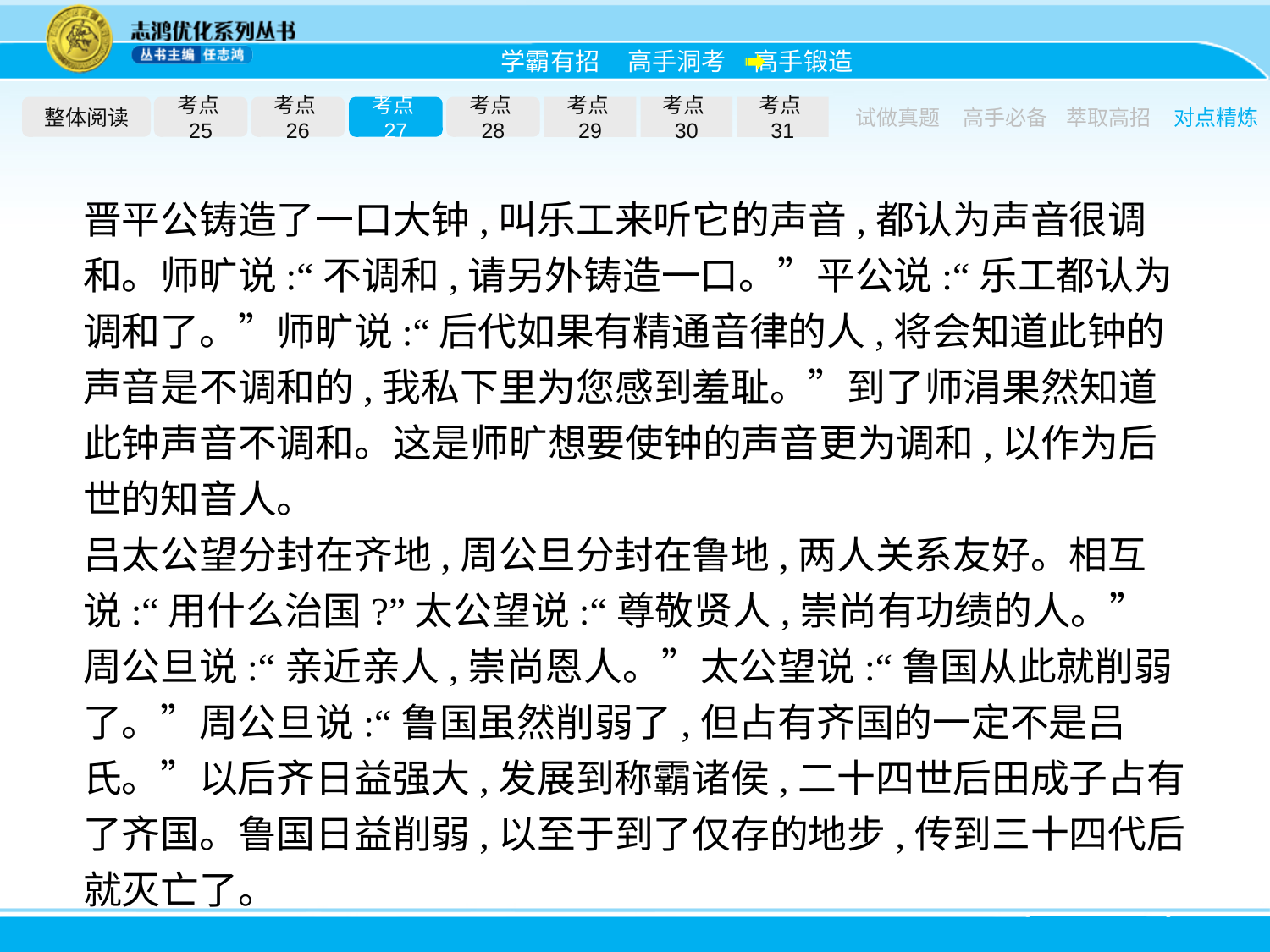

整体阅读
考点25
考点26
考点27
考点28
考点29
考点30
考点31
试做真题
高手必备
萃取高招
对点精炼
晋平公铸造了一口大钟,叫乐工来听它的声音,都认为声音很调和。师旷说:“不调和,请另外铸造一口。”平公说:“乐工都认为调和了。”师旷说:“后代如果有精通音律的人,将会知道此钟的声音是不调和的,我私下里为您感到羞耻。”到了师涓果然知道此钟声音不调和。这是师旷想要使钟的声音更为调和,以作为后世的知音人。
吕太公望分封在齐地,周公旦分封在鲁地,两人关系友好。相互说:“用什么治国?”太公望说:“尊敬贤人,崇尚有功绩的人。”周公旦说:“亲近亲人,崇尚恩人。”太公望说:“鲁国从此就削弱了。”周公旦说:“鲁国虽然削弱了,但占有齐国的一定不是吕氏。”以后齐日益强大,发展到称霸诸侯,二十四世后田成子占有了齐国。鲁国日益削弱,以至于到了仅存的地步,传到三十四代后就灭亡了。